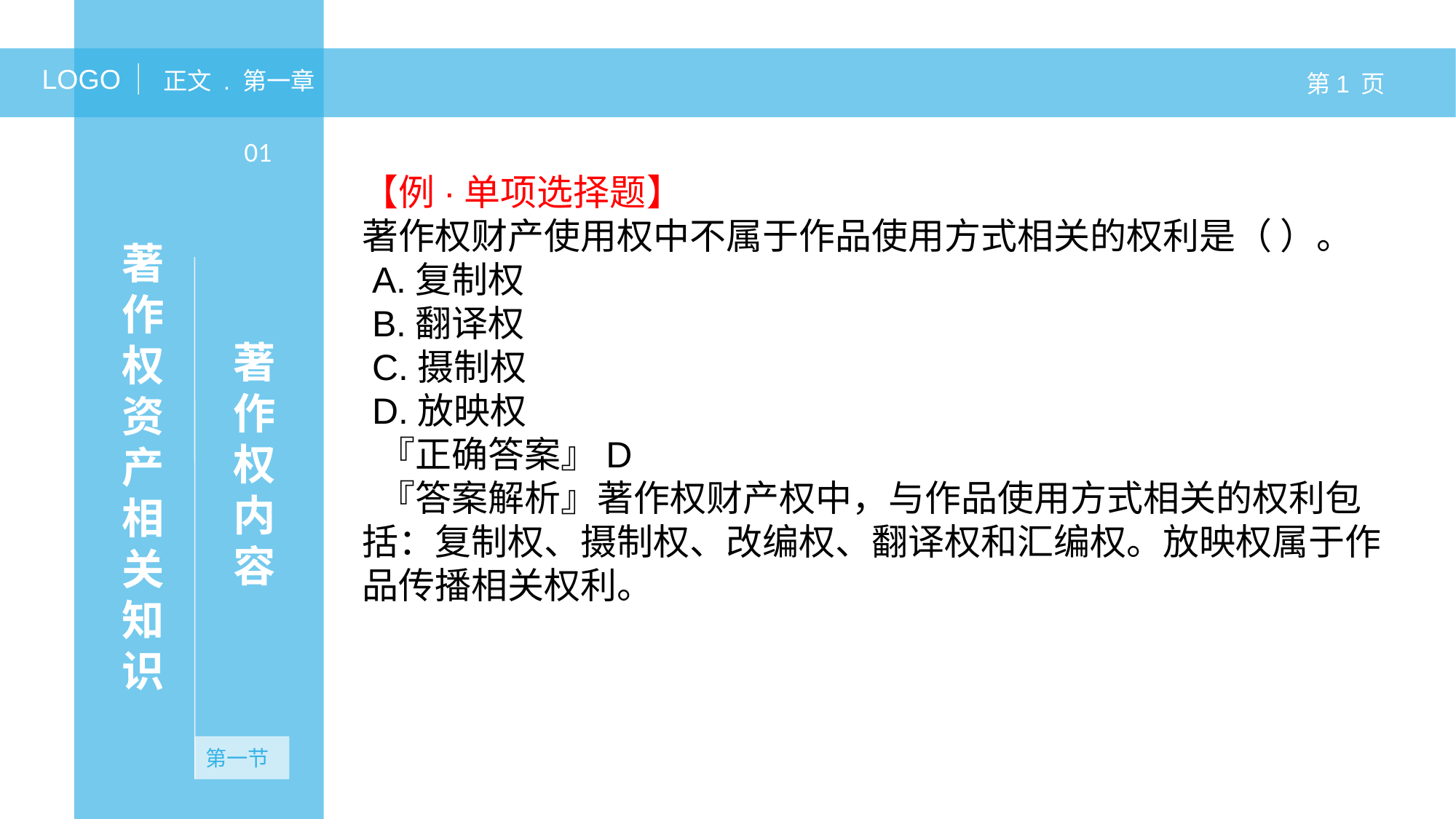

LOGO
正文 . 第一章

第1 页
01
【例·单项选择题】
著作权财产使用权中不属于作品使用方式相关的权利是（ ）。
 A.复制权
 B.翻译权
 C.摄制权
 D.放映权
 『正确答案』D
 『答案解析』著作权财产权中，与作品使用方式相关的权利包括：复制权、摄制权、改编权、翻译权和汇编权。放映权属于作品传播相关权利。
著作权资产相关知识

著作权内容

第一节